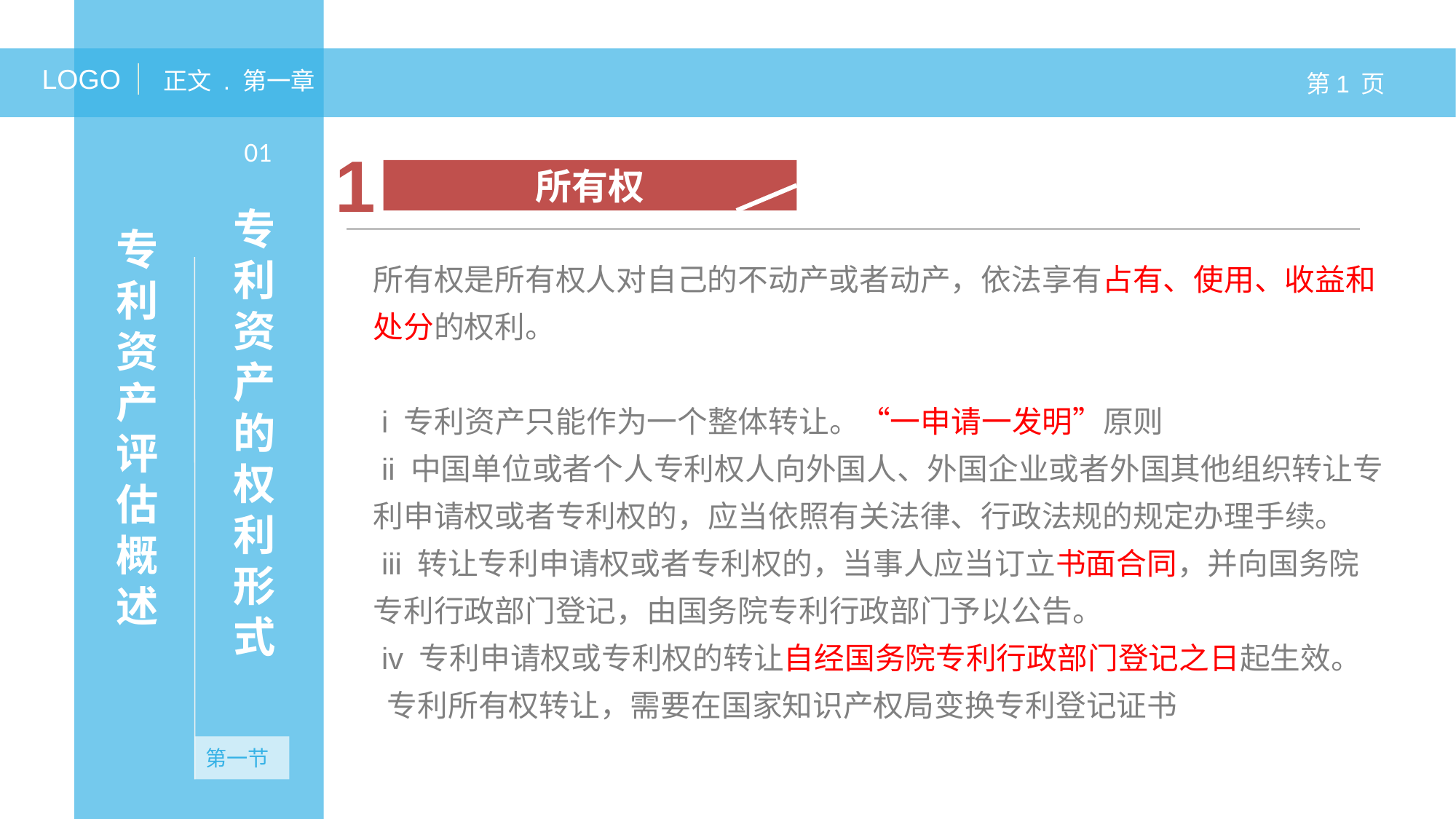

LOGO
正文 . 第一章

第1 页
专利资产评估概述
01
1
所有权
所有权是所有权人对自己的不动产或者动产，依法享有占有、使用、收益和处分的权利。

 i 专利资产只能作为一个整体转让。“一申请一发明”原则
 ii 中国单位或者个人专利权人向外国人、外国企业或者外国其他组织转让专利申请权或者专利权的，应当依照有关法律、行政法规的规定办理手续。
 iii 转让专利申请权或者专利权的，当事人应当订立书面合同，并向国务院专利行政部门登记，由国务院专利行政部门予以公告。
 iv 专利申请权或专利权的转让自经国务院专利行政部门登记之日起生效。
 专利所有权转让，需要在国家知识产权局变换专利登记证书
专利资产的权利形式

无资产
第一节